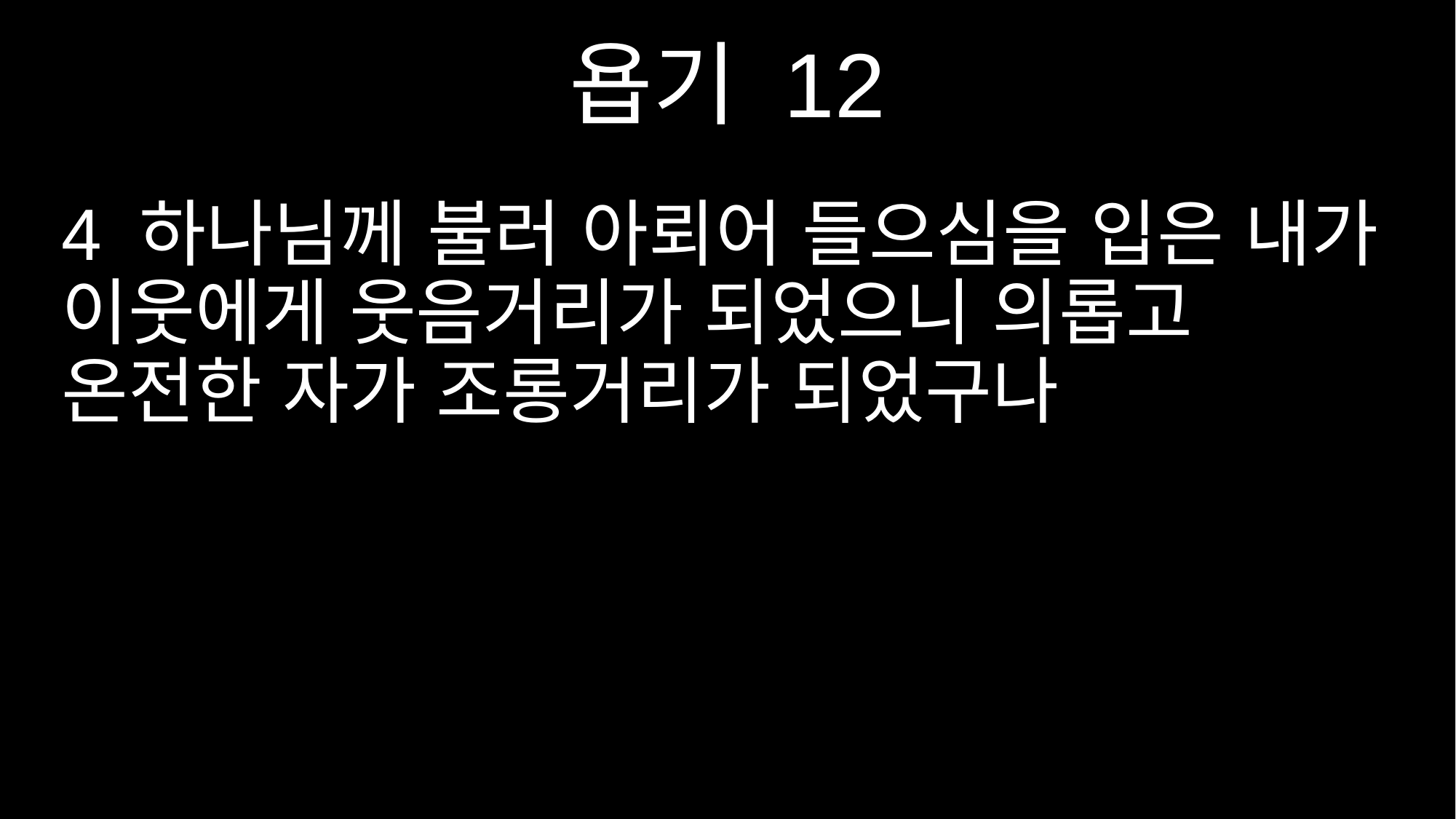

욥기 12
4 하나님께 불러 아뢰어 들으심을 입은 내가 이웃에게 웃음거리가 되었으니 의롭고 온전한 자가 조롱거리가 되었구나